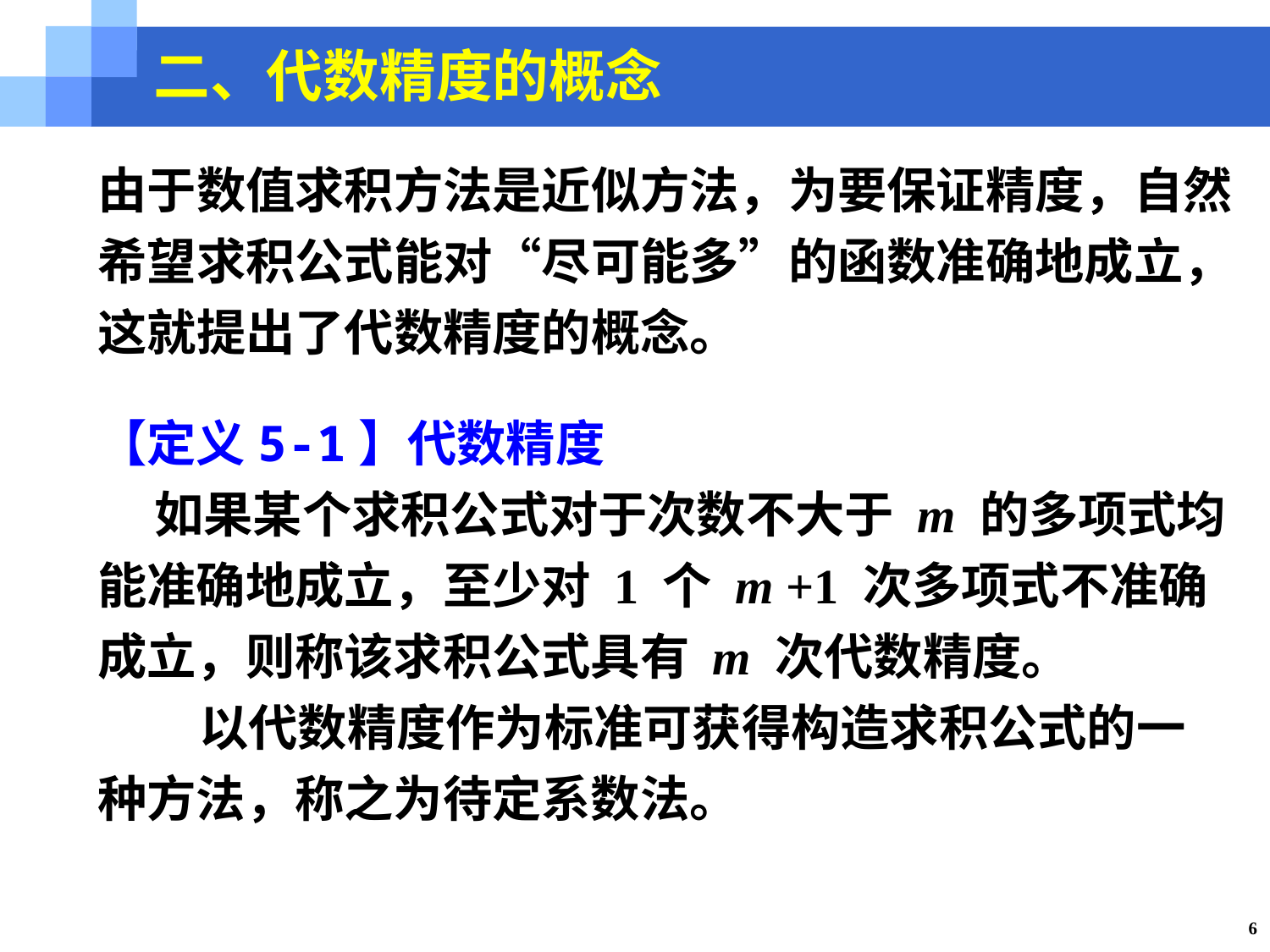

二、代数精度的概念
由于数值求积方法是近似方法，为要保证精度，自然希望求积公式能对“尽可能多”的函数准确地成立，这就提出了代数精度的概念。
【定义5-1】代数精度
    如果某个求积公式对于次数不大于 m 的多项式均能准确地成立，至少对 1 个 m +1 次多项式不准确成立，则称该求积公式具有 m 次代数精度。
        以代数精度作为标准可获得构造求积公式的一种方法，称之为待定系数法。
6